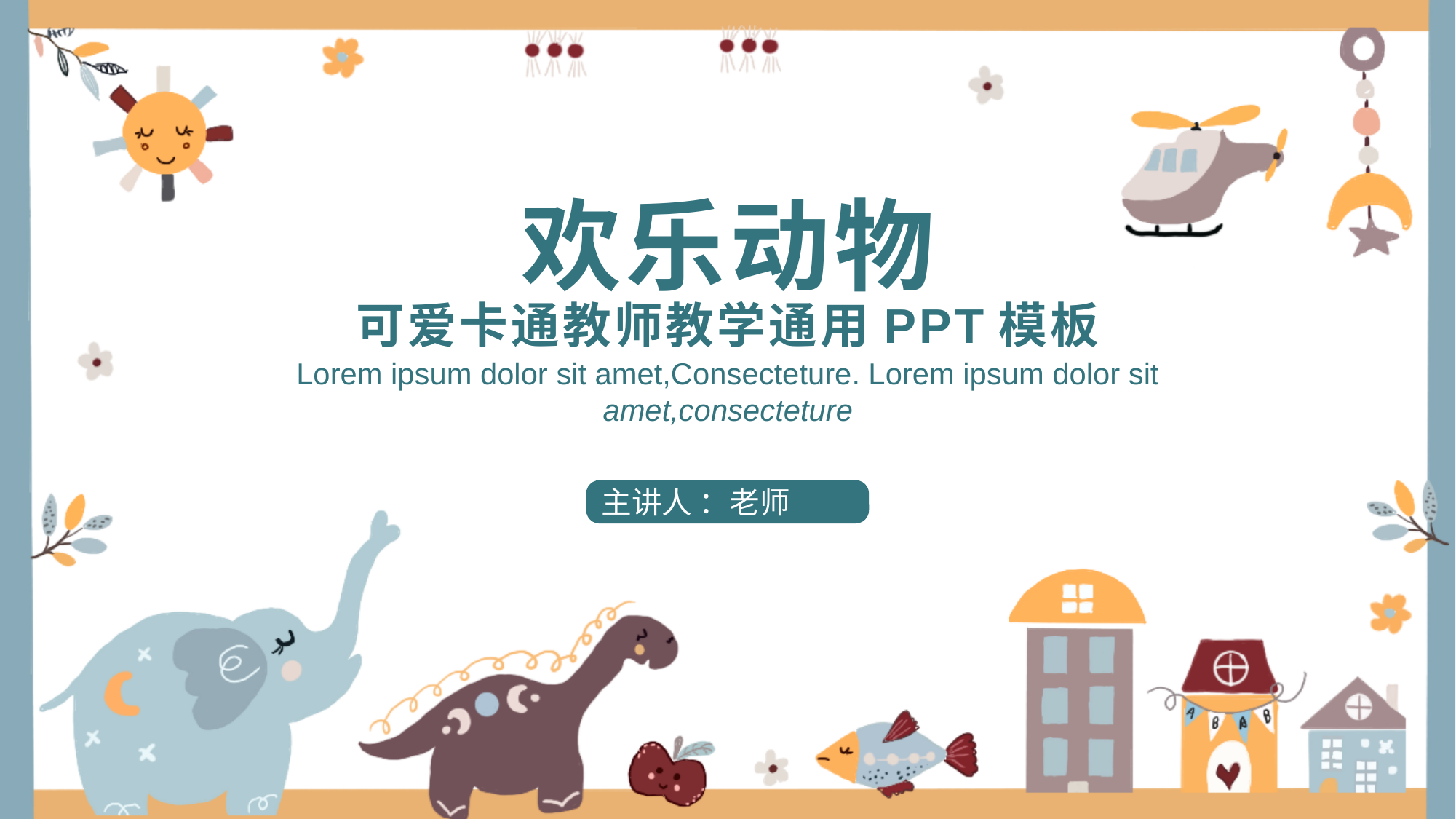

# 欢乐动物
可爱卡通教师教学通用PPT模板
Lorem ipsum dolor sit amet,Consecteture. Lorem ipsum dolor sit amet,consecteture
主讲人 ：老师